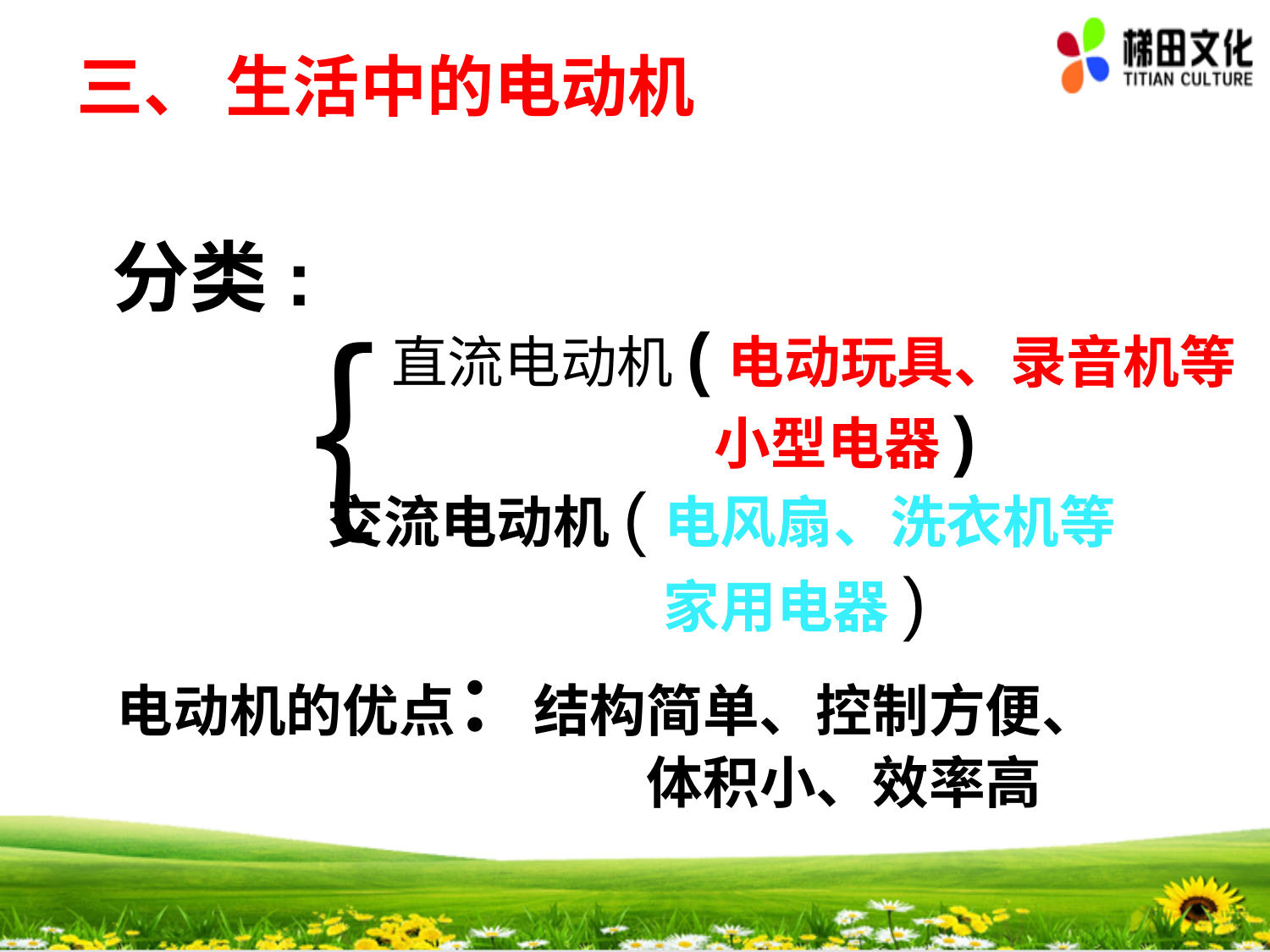

# 三、 生活中的电动机
 分类:
｛
直流电动机(电动玩具、录音机等
                        小型电器)
交流电动机(电风扇、洗衣机等
                         家用电器)
电动机的优点：结构简单、控制方便、
                                        体积小、效率高